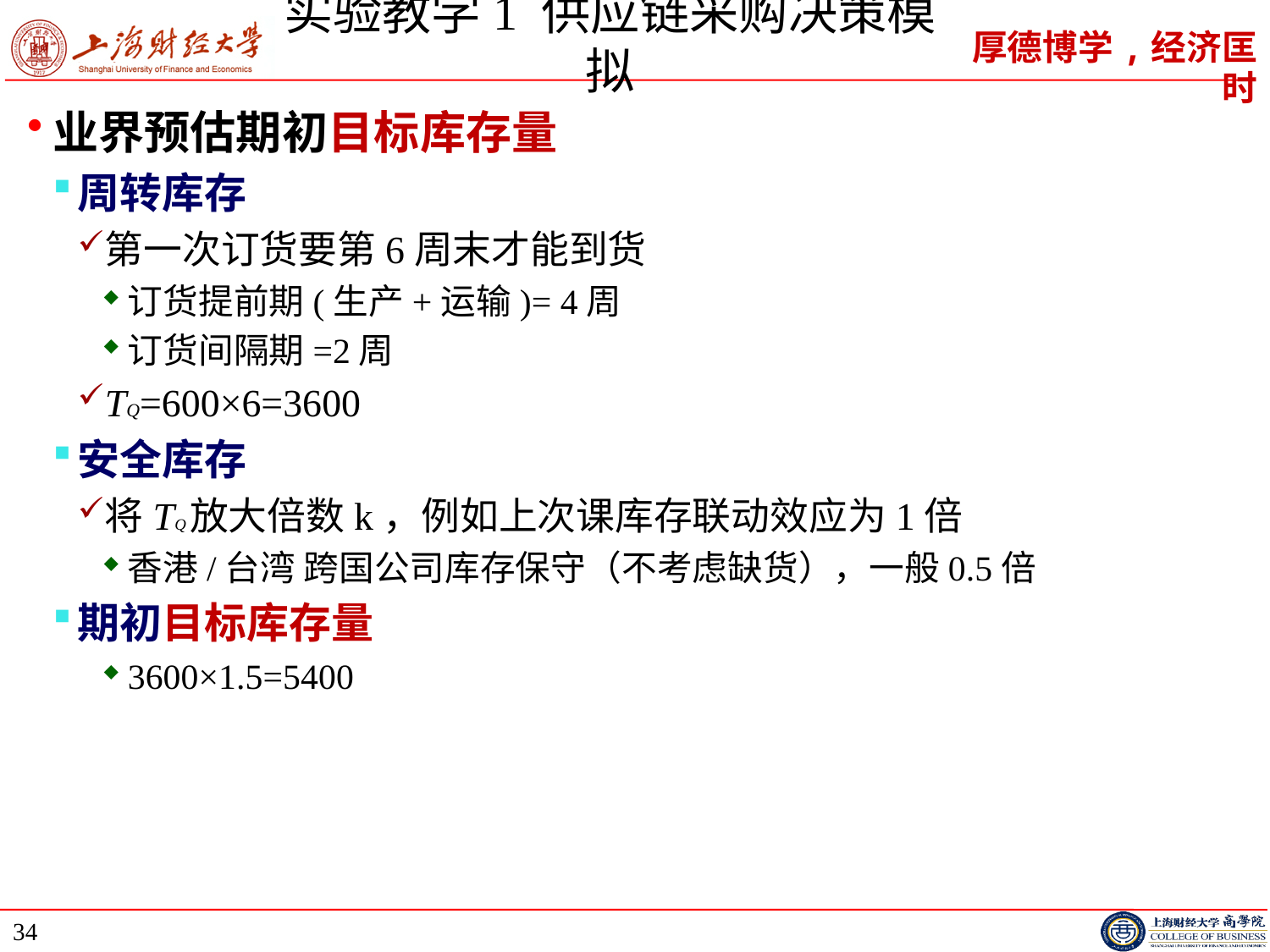

# 实验教学1 供应链采购决策模拟
业界预估期初目标库存量
周转库存
第一次订货要第6周末才能到货
订货提前期(生产+运输)= 4周
订货间隔期=2周
TQ=600×6=3600
安全库存
将TQ放大倍数k，例如上次课库存联动效应为1倍
香港/台湾 跨国公司库存保守（不考虑缺货），一般0.5倍
期初目标库存量
3600×1.5=5400
34